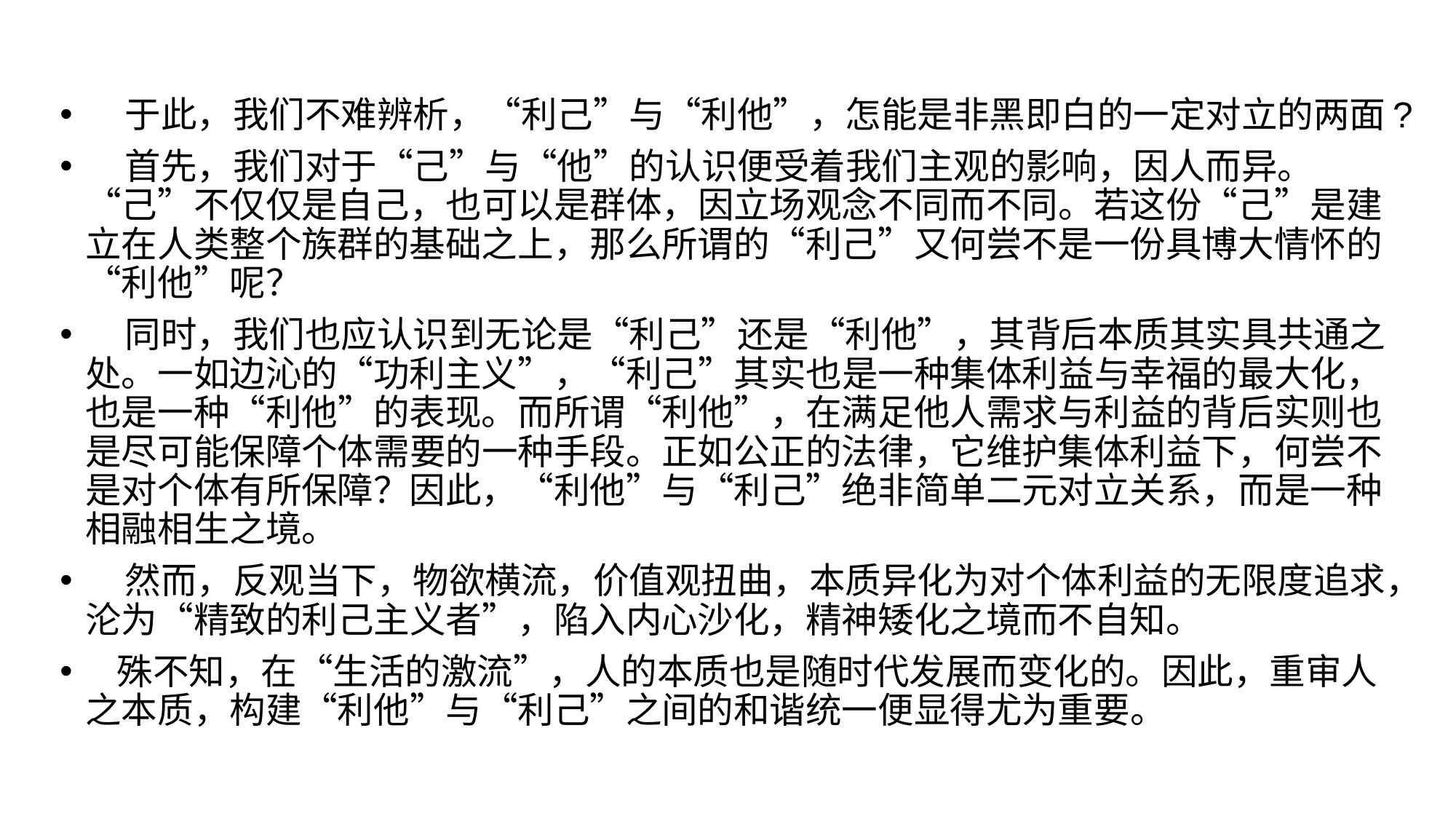

于此，我们不难辨析，“利己”与“利他”，怎能是非黑即白的一定对立的两面?
    首先，我们对于“己”与“他”的认识便受着我们主观的影响，因人而异。“己”不仅仅是自己，也可以是群体，因立场观念不同而不同。若这份“己”是建立在人类整个族群的基础之上，那么所谓的“利己”又何尝不是一份具博大情怀的“利他”呢？
    同时，我们也应认识到无论是“利己”还是“利他”，其背后本质其实具共通之处。一如边沁的“功利主义”，“利己”其实也是一种集体利益与幸福的最大化，也是一种“利他”的表现。而所谓“利他”，在满足他人需求与利益的背后实则也是尽可能保障个体需要的一种手段。正如公正的法律，它维护集体利益下，何尝不是对个体有所保障？因此，“利他”与“利己”绝非简单二元对立关系，而是一种相融相生之境。
    然而，反观当下，物欲横流，价值观扭曲，本质异化为对个体利益的无限度追求，沦为“精致的利己主义者”，陷入内心沙化，精神矮化之境而不自知。
   殊不知，在“生活的激流”，人的本质也是随时代发展而变化的。因此，重审人之本质，构建“利他”与“利己”之间的和谐统一便显得尤为重要。